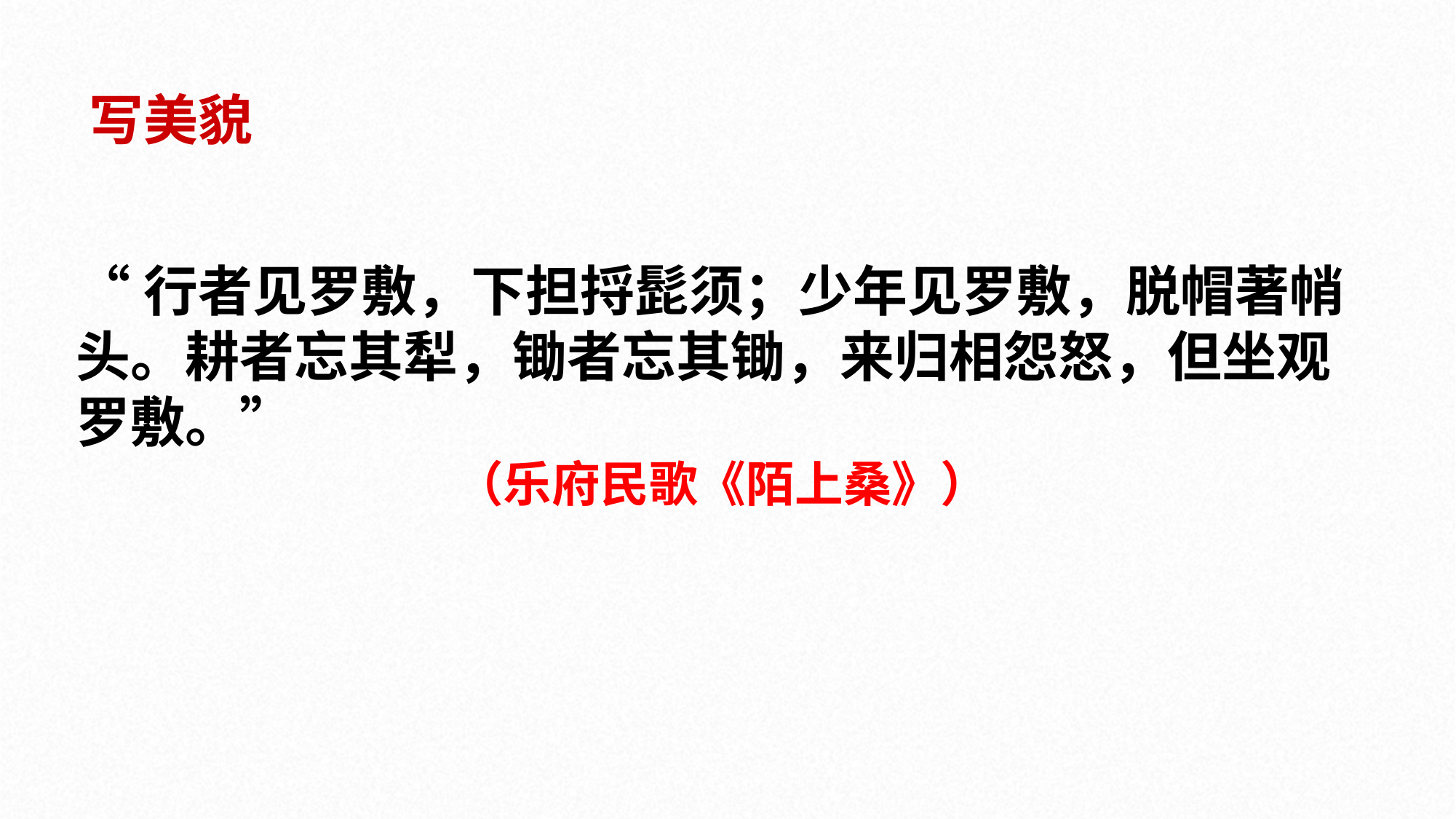

写美貌
“行者见罗敷，下担捋髭须；少年见罗敷，脱帽著帩头。耕者忘其犁，锄者忘其锄，来归相怨怒，但坐观罗敷。”
（乐府民歌《陌上桑》）